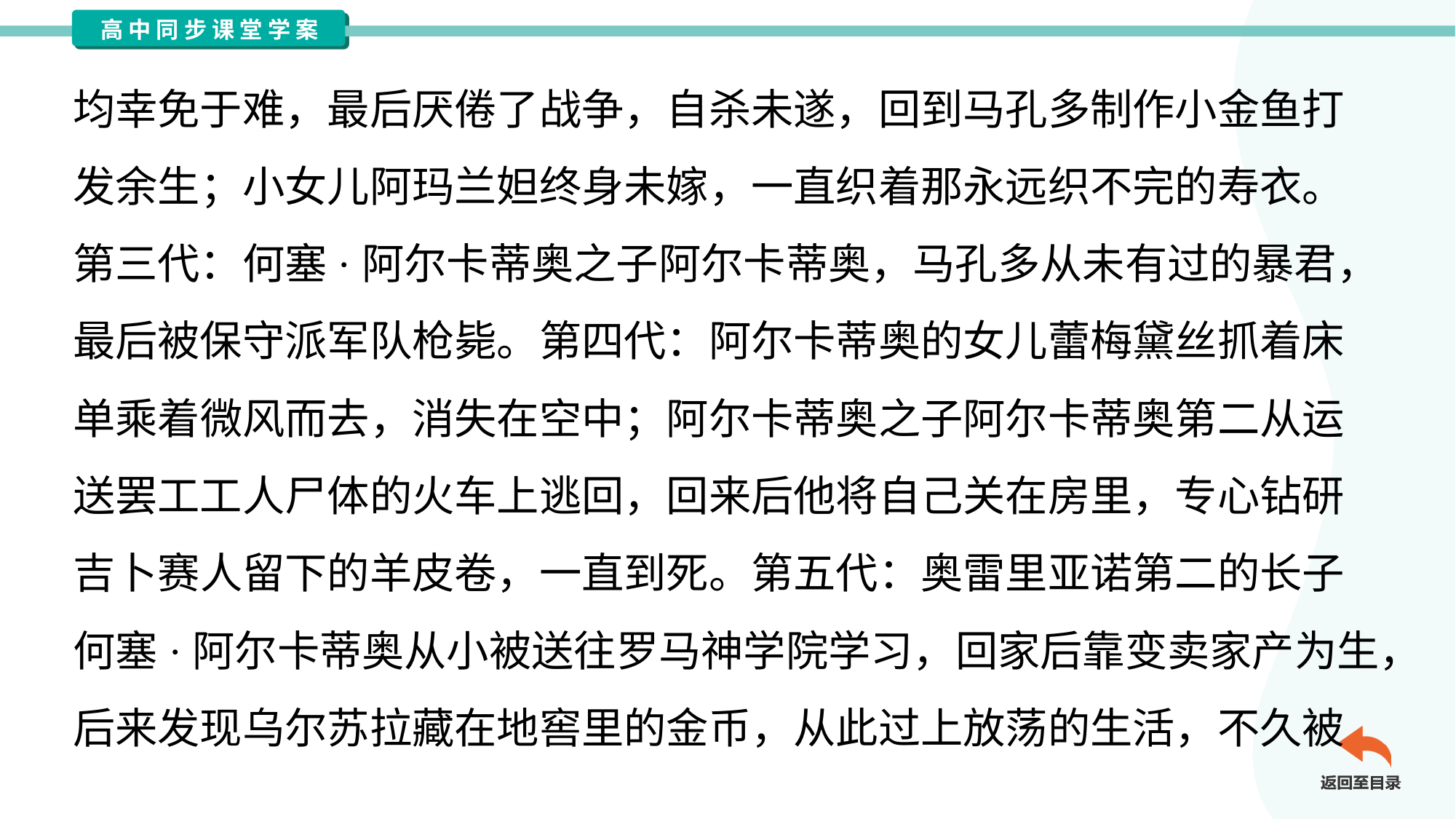

均幸免于难，最后厌倦了战争，自杀未遂，回到马孔多制作小金鱼打
发余生；小女儿阿玛兰妲终身未嫁，一直织着那永远织不完的寿衣。
第三代：何塞·阿尔卡蒂奥之子阿尔卡蒂奥，马孔多从未有过的暴君，
最后被保守派军队枪毙。第四代：阿尔卡蒂奥的女儿蕾梅黛丝抓着床
单乘着微风而去，消失在空中；阿尔卡蒂奥之子阿尔卡蒂奥第二从运
送罢工工人尸体的火车上逃回，回来后他将自己关在房里，专心钻研
吉卜赛人留下的羊皮卷，一直到死。第五代：奥雷里亚诺第二的长子
何塞·阿尔卡蒂奥从小被送往罗马神学院学习，回家后靠变卖家产为生，
后来发现乌尔苏拉藏在地窖里的金币，从此过上放荡的生活，不久被